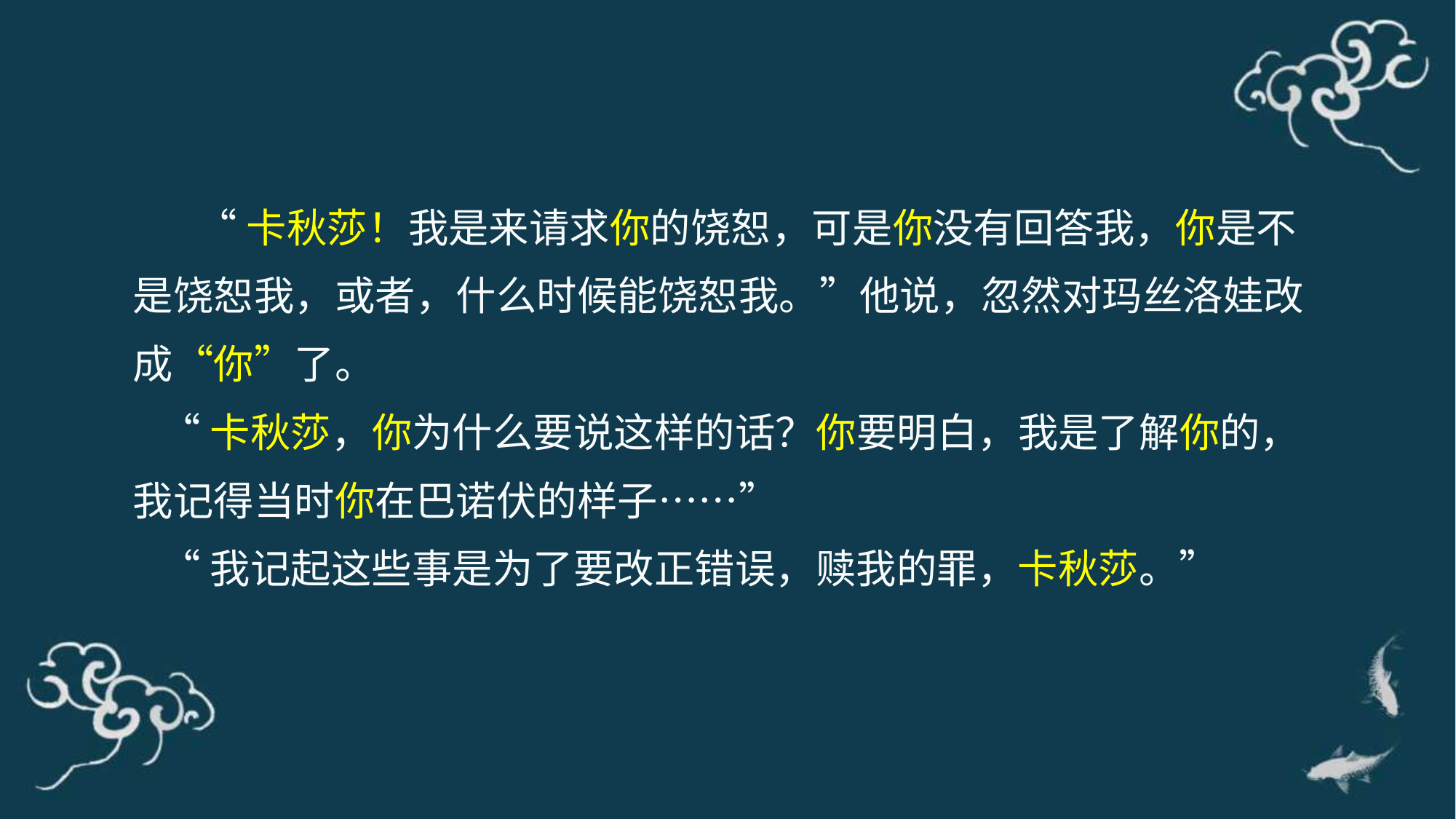

“卡秋莎！我是来请求你的饶恕，可是你没有回答我，你是不是饶恕我，或者，什么时候能饶恕我。”他说，忽然对玛丝洛娃改成“你”了。
   “卡秋莎，你为什么要说这样的话？你要明白，我是了解你的，我记得当时你在巴诺伏的样子……”
   “我记起这些事是为了要改正错误，赎我的罪，卡秋莎。”